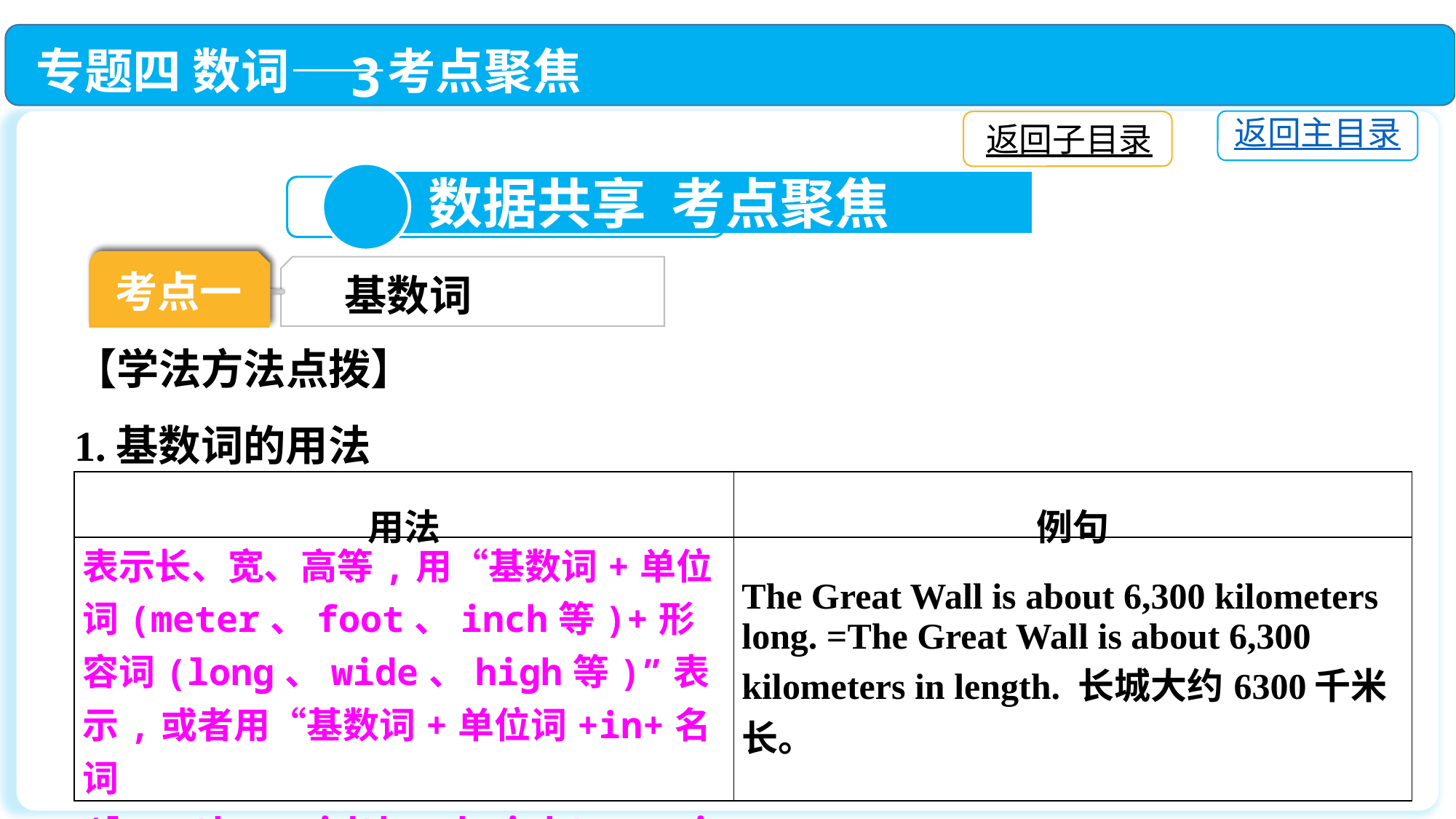

专题四 数词——考点聚焦

返回主目录

返回子目录
3
   数据共享  考点聚焦

考点一
考点一
基数词

【学法方法点拨】
1.基数词的用法
| 用法 | 例句 |
| --- | --- |
| 表示长、宽、高等,用“基数词+单位词(meter、foot、inch等)+形容词(long、wide、high等)”表示,或者用“基数词+单位词+in+名词 (length、width、height、weight等)”表示 | The Great Wall is about 6,300 kilometers long. =The Great Wall is about 6,300 kilometers in length. 长城大约6300千米长。 |